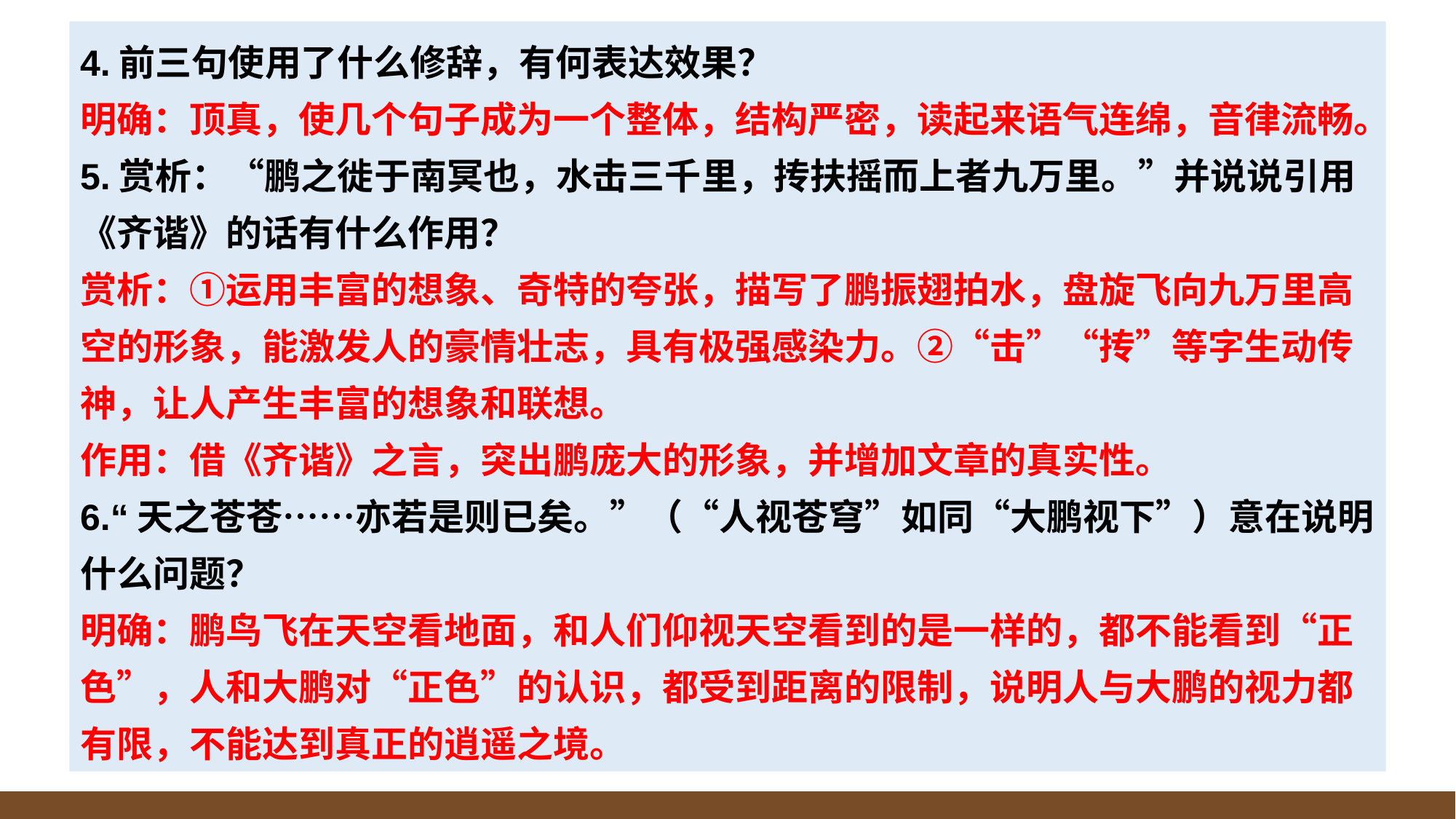

4.前三句使用了什么修辞，有何表达效果？
明确：顶真，使几个句子成为一个整体，结构严密，读起来语气连绵，音律流畅。
5.赏析：“鹏之徙于南冥也，水击三千里，抟扶摇而上者九万里。”并说说引用《齐谐》的话有什么作用？
赏析：①运用丰富的想象、奇特的夸张，描写了鹏振翅拍水，盘旋飞向九万里高空的形象，能激发人的豪情壮志，具有极强感染力。②“击”“抟”等字生动传神，让人产生丰富的想象和联想。
作用：借《齐谐》之言，突出鹏庞大的形象，并增加文章的真实性。
6.“天之苍苍……亦若是则已矣。”（“人视苍穹”如同“大鹏视下”）意在说明什么问题？
明确：鹏鸟飞在天空看地面，和人们仰视天空看到的是一样的，都不能看到“正色”，人和大鹏对“正色”的认识，都受到距离的限制，说明人与大鹏的视力都有限，不能达到真正的逍遥之境。